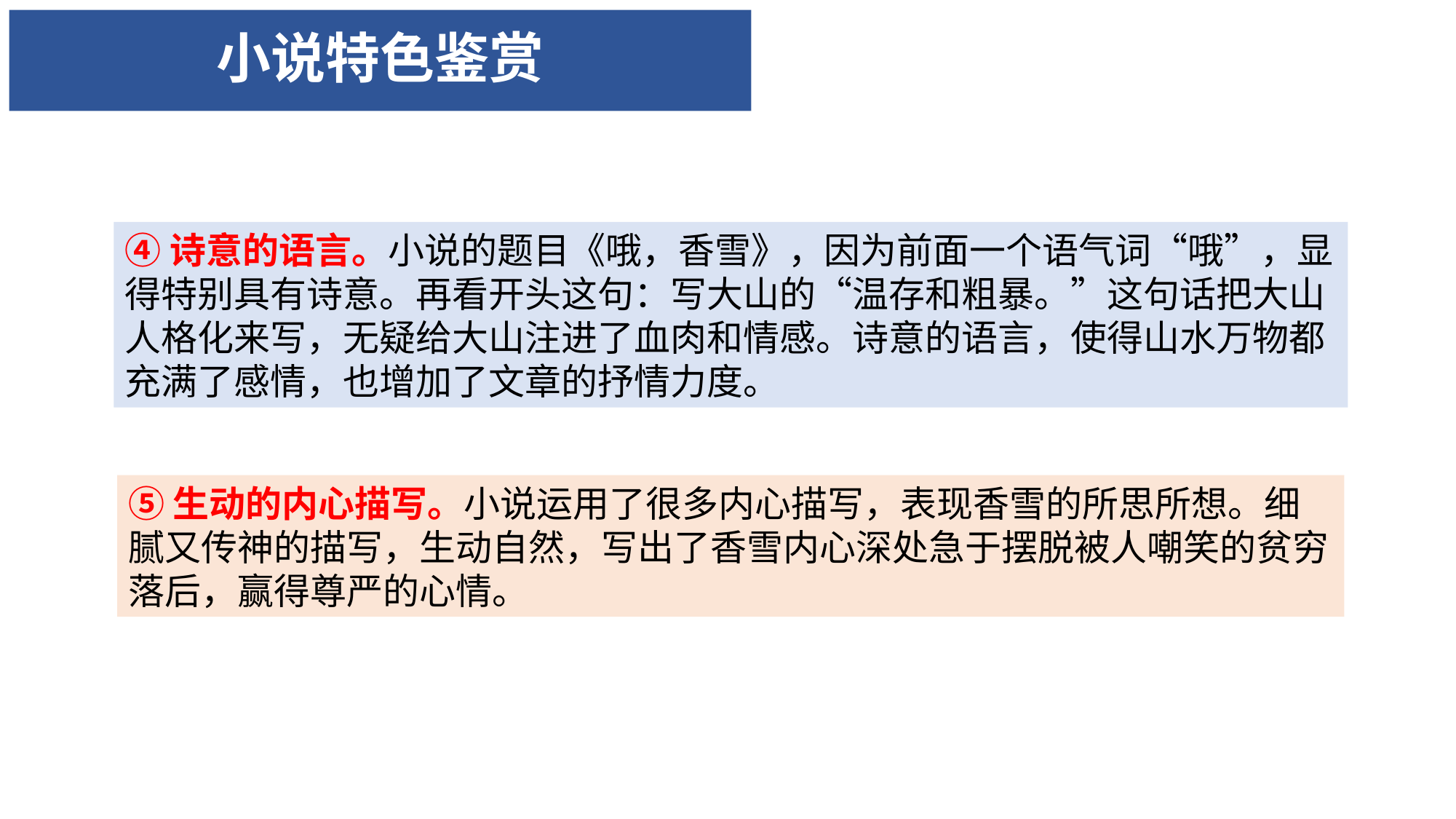

# 小说特色鉴赏
④诗意的语言。小说的题目《哦，香雪》，因为前面一个语气词“哦”，显得特别具有诗意。再看开头这句：写大山的“温存和粗暴。”这句话把大山人格化来写，无疑给大山注进了血肉和情感。诗意的语言，使得山水万物都充满了感情，也增加了文章的抒情力度。
⑤生动的内心描写。小说运用了很多内心描写，表现香雪的所思所想。细腻又传神的描写，生动自然，写出了香雪内心深处急于摆脱被人嘲笑的贫穷落后，赢得尊严的心情。